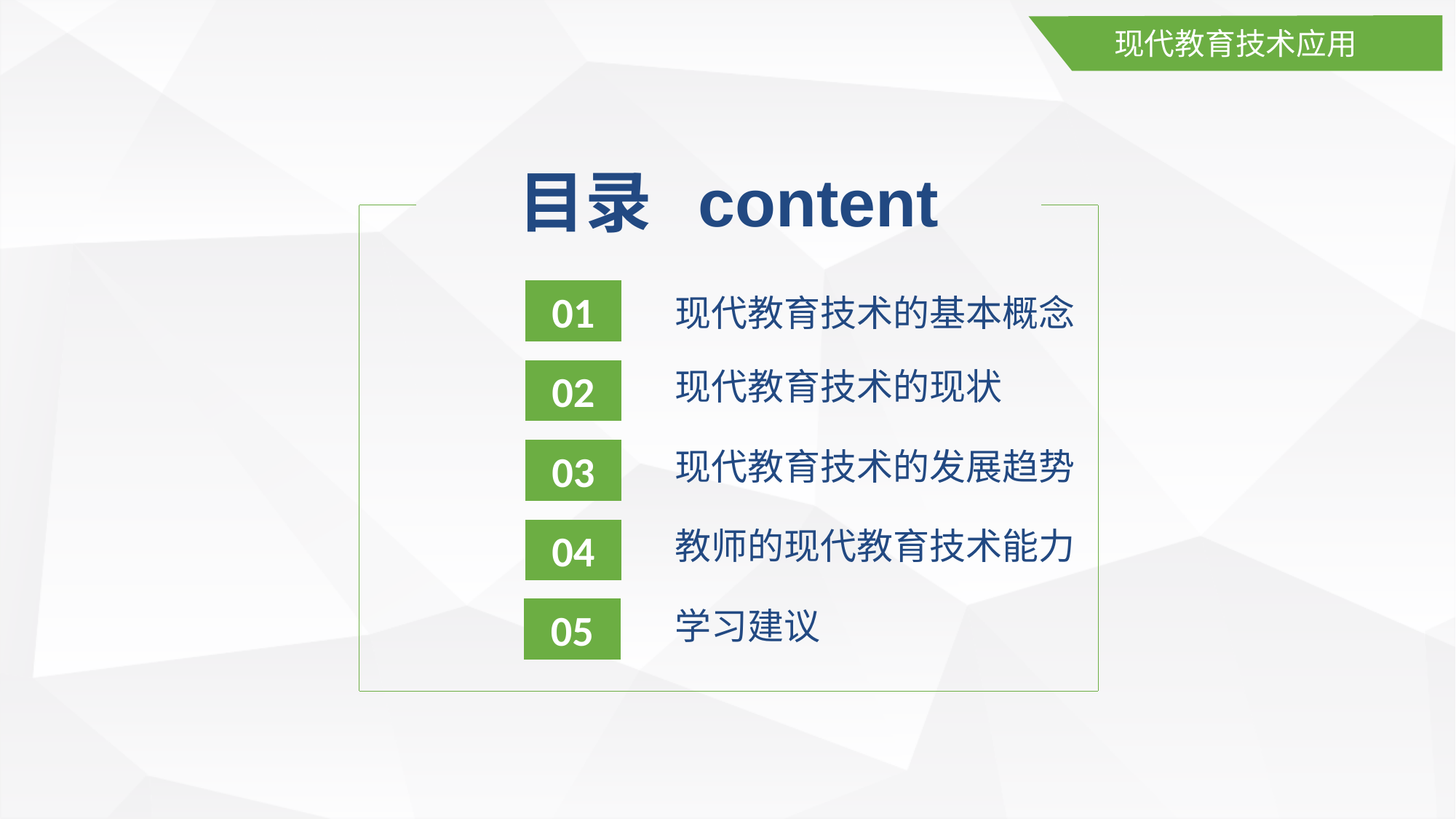

现代教育技术应用
目录  content
01
现代教育技术的基本概念
现代教育技术的现状
02
现代教育技术的发展趋势
03
教师的现代教育技术能力
04
学习建议
05